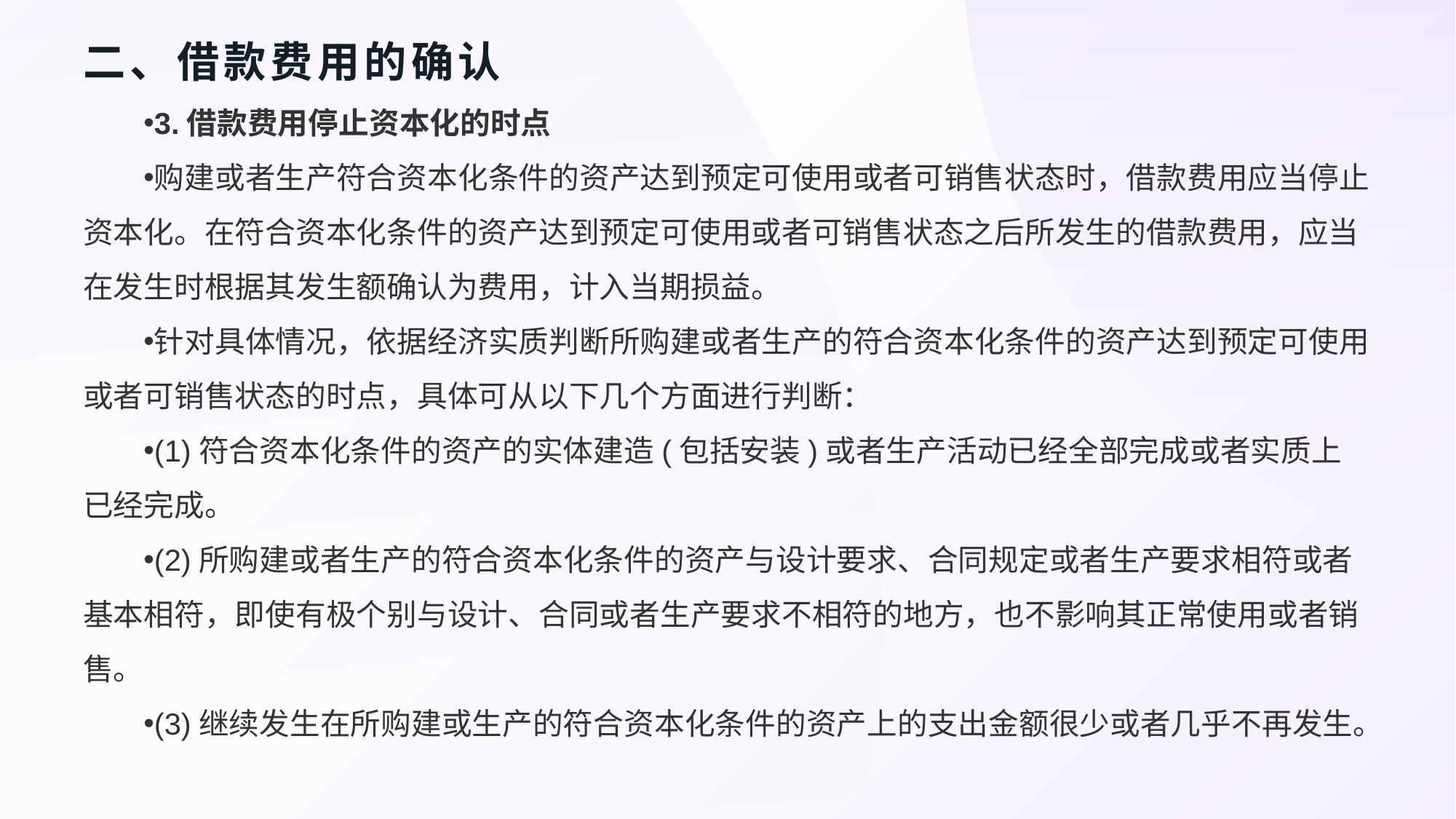

# 二、借款费用的确认
3.借款费用停止资本化的时点
购建或者生产符合资本化条件的资产达到预定可使用或者可销售状态时，借款费用应当停止资本化。在符合资本化条件的资产达到预定可使用或者可销售状态之后所发生的借款费用，应当在发生时根据其发生额确认为费用，计入当期损益。
针对具体情况，依据经济实质判断所购建或者生产的符合资本化条件的资产达到预定可使用或者可销售状态的时点，具体可从以下几个方面进行判断：
(1)符合资本化条件的资产的实体建造(包括安装)或者生产活动已经全部完成或者实质上已经完成。
(2)所购建或者生产的符合资本化条件的资产与设计要求、合同规定或者生产要求相符或者基本相符，即使有极个别与设计、合同或者生产要求不相符的地方，也不影响其正常使用或者销售。
(3)继续发生在所购建或生产的符合资本化条件的资产上的支出金额很少或者几乎不再发生。